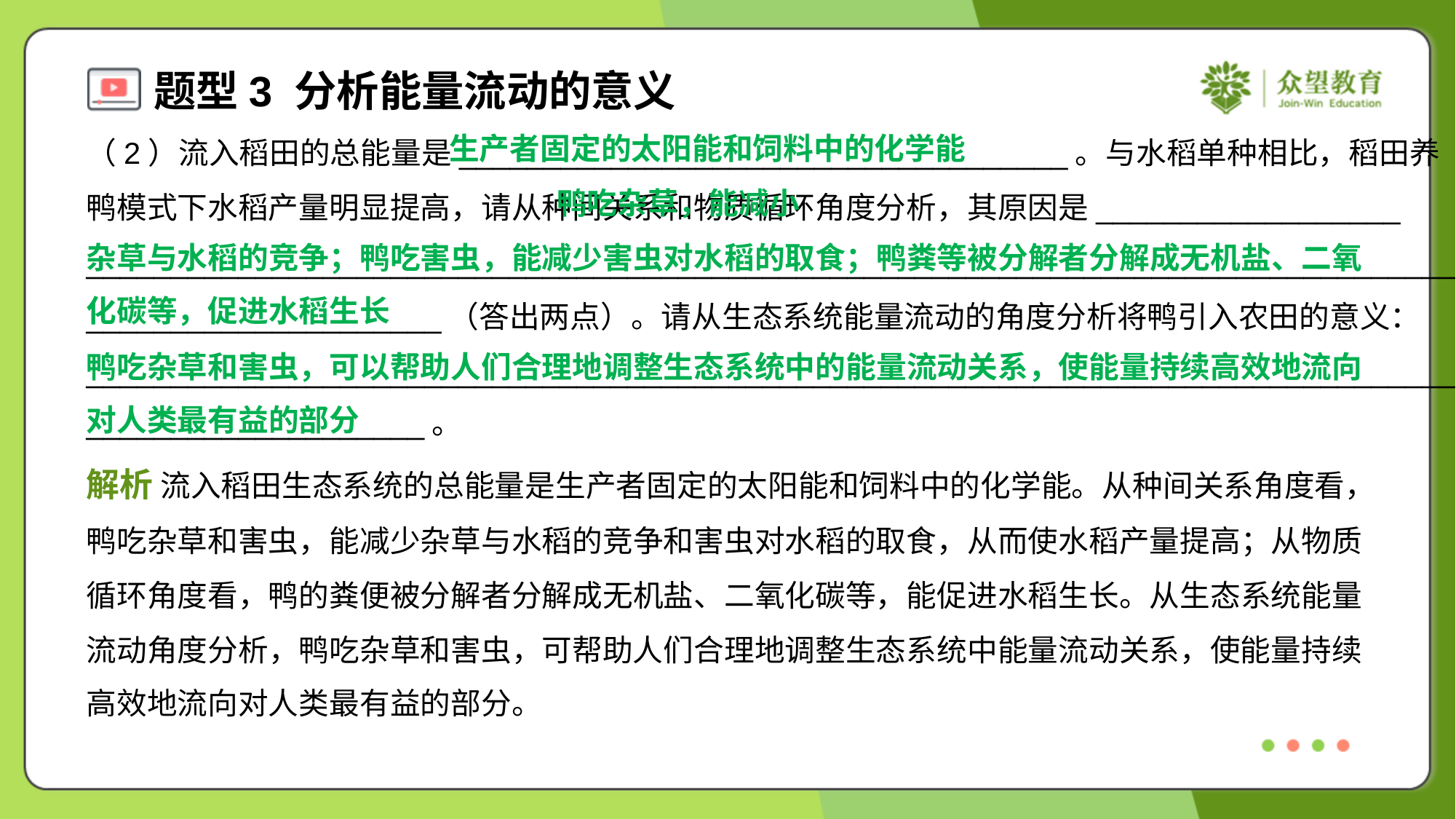

生产者固定的太阳能和饲料中的化学能
（2）流入稻田的总能量是____________________________________。与水稻单种相比，稻田养
鸭模式下水稻产量明显提高，请从种间关系和物质循环角度分析，其原因是__________________
____________________________________________________________________________________
_____________________（答出两点）。请从生态系统能量流动的角度分析将鸭引入农田的意义：
____________________________________________________________________________________
____________________。
                                                                   鸭吃杂草，能减小
杂草与水稻的竞争；鸭吃害虫，能减少害虫对水稻的取食；鸭粪等被分解者分解成无机盐、二氧
化碳等，促进水稻生长
鸭吃杂草和害虫，可以帮助人们合理地调整生态系统中的能量流动关系，使能量持续高效地流向
对人类最有益的部分
解析 流入稻田生态系统的总能量是生产者固定的太阳能和饲料中的化学能。从种间关系角度看，
鸭吃杂草和害虫，能减少杂草与水稻的竞争和害虫对水稻的取食，从而使水稻产量提高；从物质
循环角度看，鸭的粪便被分解者分解成无机盐、二氧化碳等，能促进水稻生长。从生态系统能量
流动角度分析，鸭吃杂草和害虫，可帮助人们合理地调整生态系统中能量流动关系，使能量持续
高效地流向对人类最有益的部分。